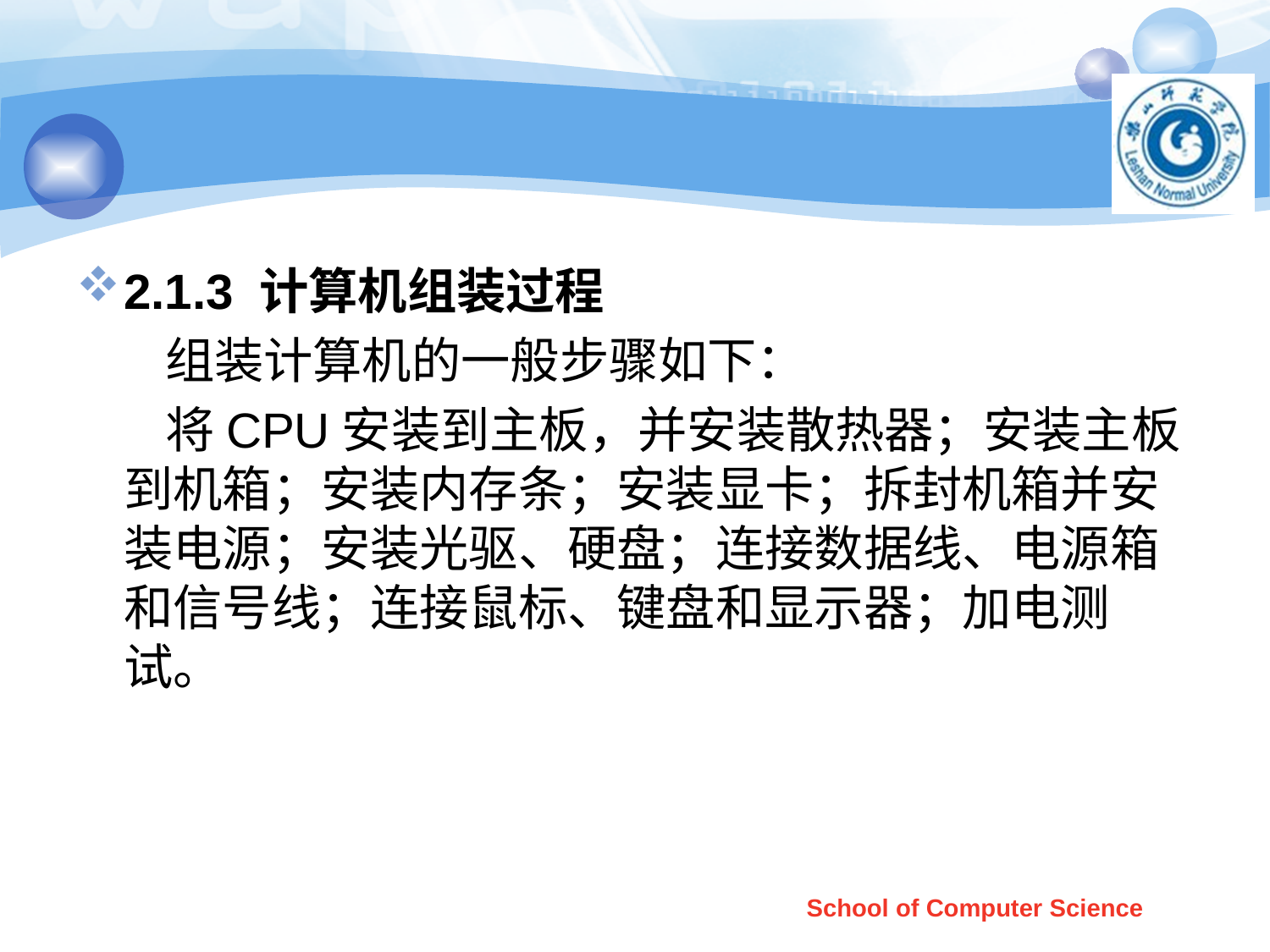

#
2.1.3 计算机组装过程
       组装计算机的一般步骤如下：
       将CPU安装到主板，并安装散热器；安装主板到机箱；安装内存条；安装显卡；拆封机箱并安装电源；安装光驱、硬盘；连接数据线、电源箱和信号线；连接鼠标、键盘和显示器；加电测试。

School of Computer Science